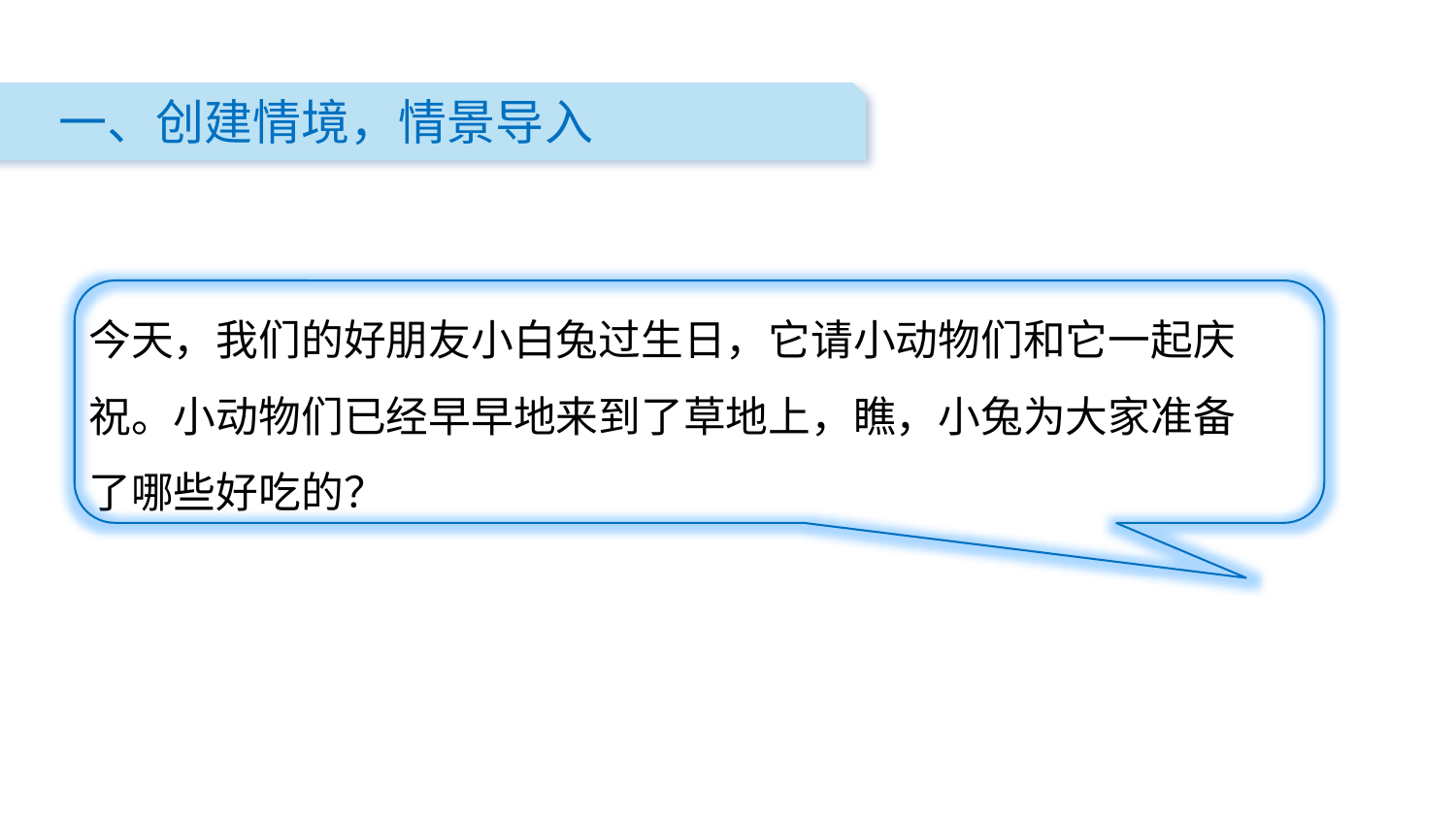

一、创建情境，情景导入
今天，我们的好朋友小白兔过生日，它请小动物们和它一起庆祝。小动物们已经早早地来到了草地上，瞧，小兔为大家准备了哪些好吃的？